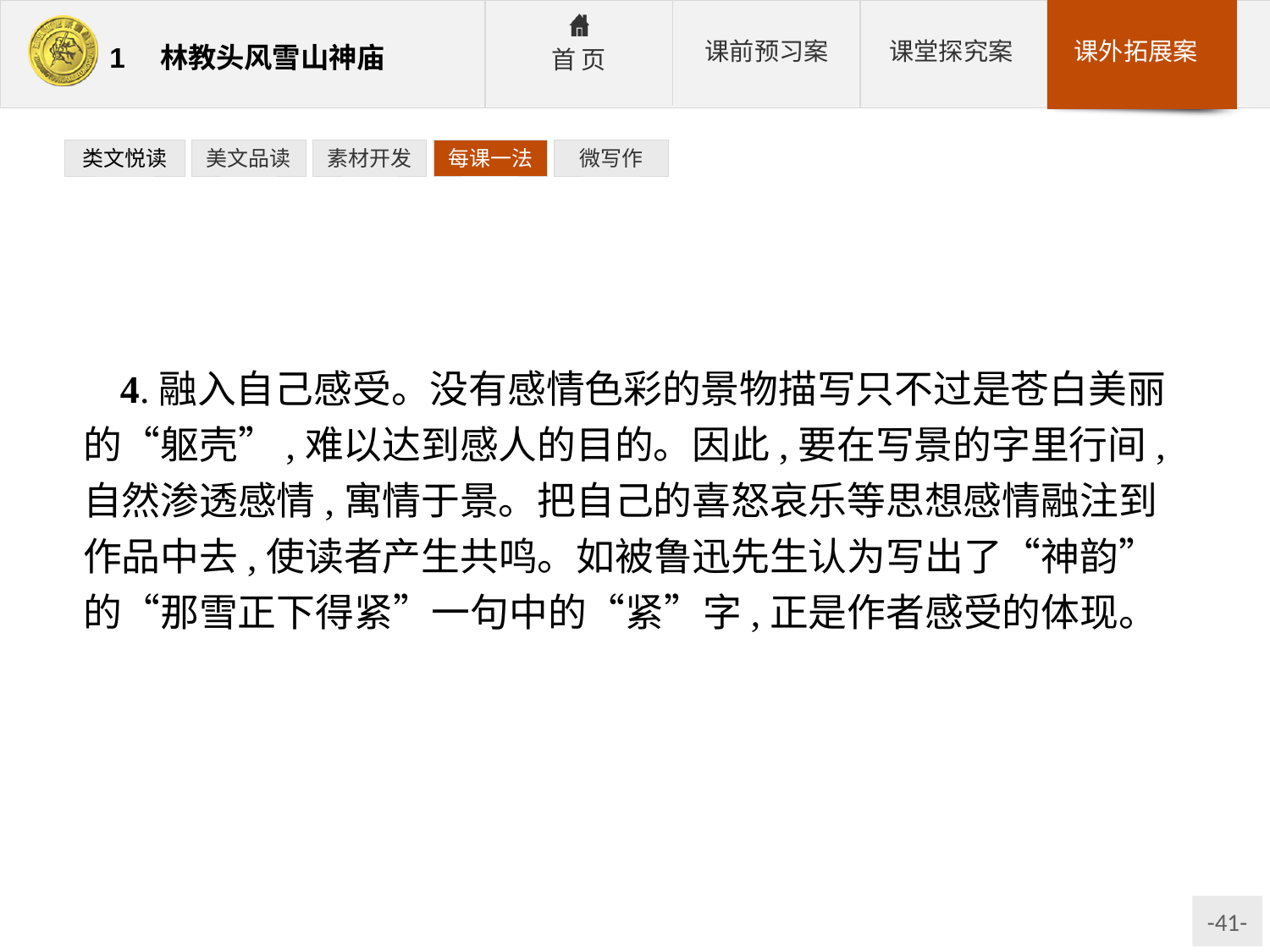

类文悦读
美文品读
素材开发
每课一法
微写作
4.融入自己感受。没有感情色彩的景物描写只不过是苍白美丽的“躯壳”,难以达到感人的目的。因此,要在写景的字里行间,自然渗透感情,寓情于景。把自己的喜怒哀乐等思想感情融注到作品中去,使读者产生共鸣。如被鲁迅先生认为写出了“神韵”的“那雪正下得紧”一句中的“紧”字,正是作者感受的体现。